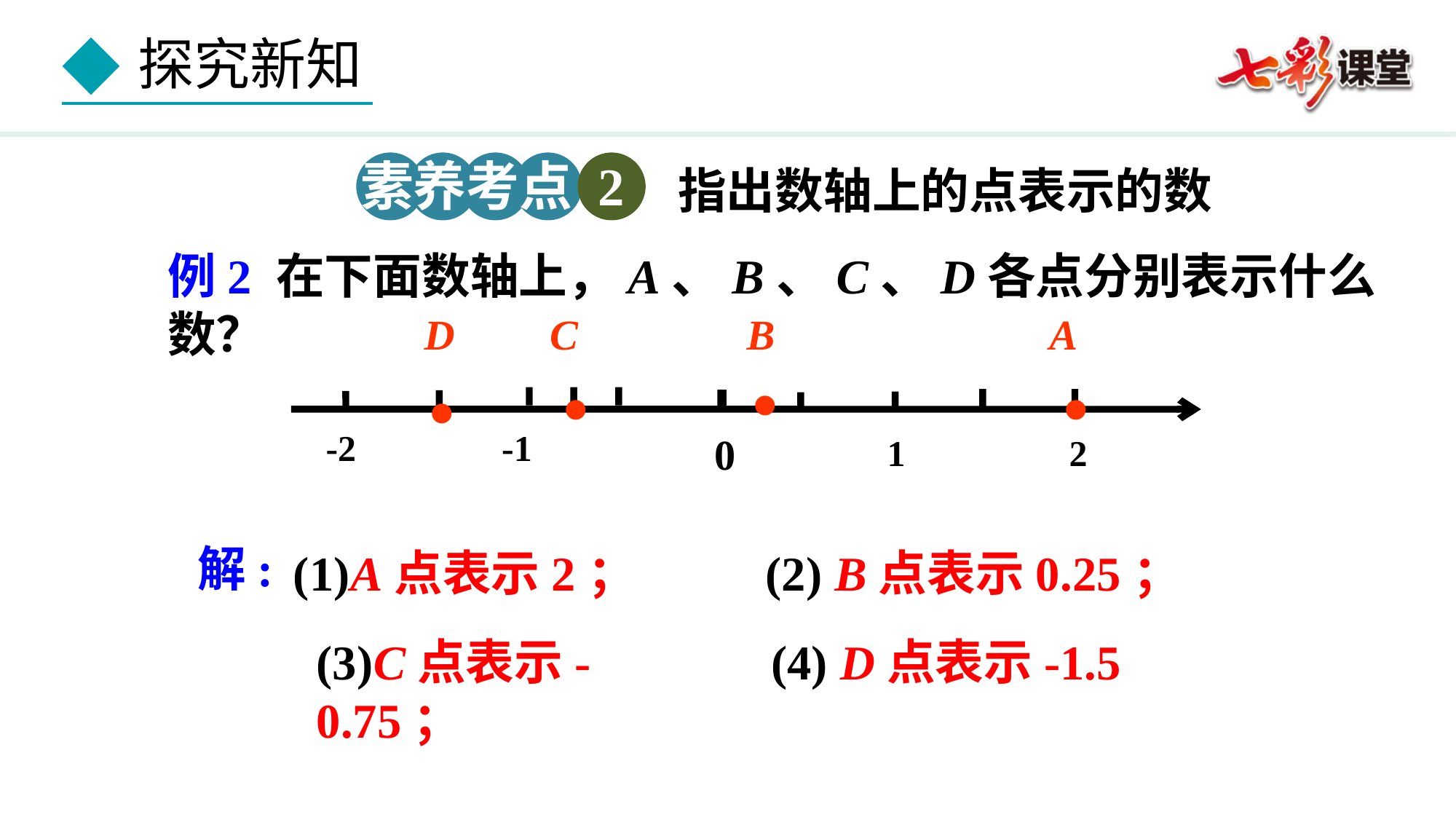

素养考点 2

指出数轴上的点表示的数

例2 在下面数轴上，A、B、C、D各点分别表示什么数？

.
.
.
.
D         C                B                          A

 -2                -1
0
                                                        1                  2
解:
 (1)A点表示2；
  (2) B点表示0.25；
(3)C点表示-0.75；
(4) D点表示-1.5